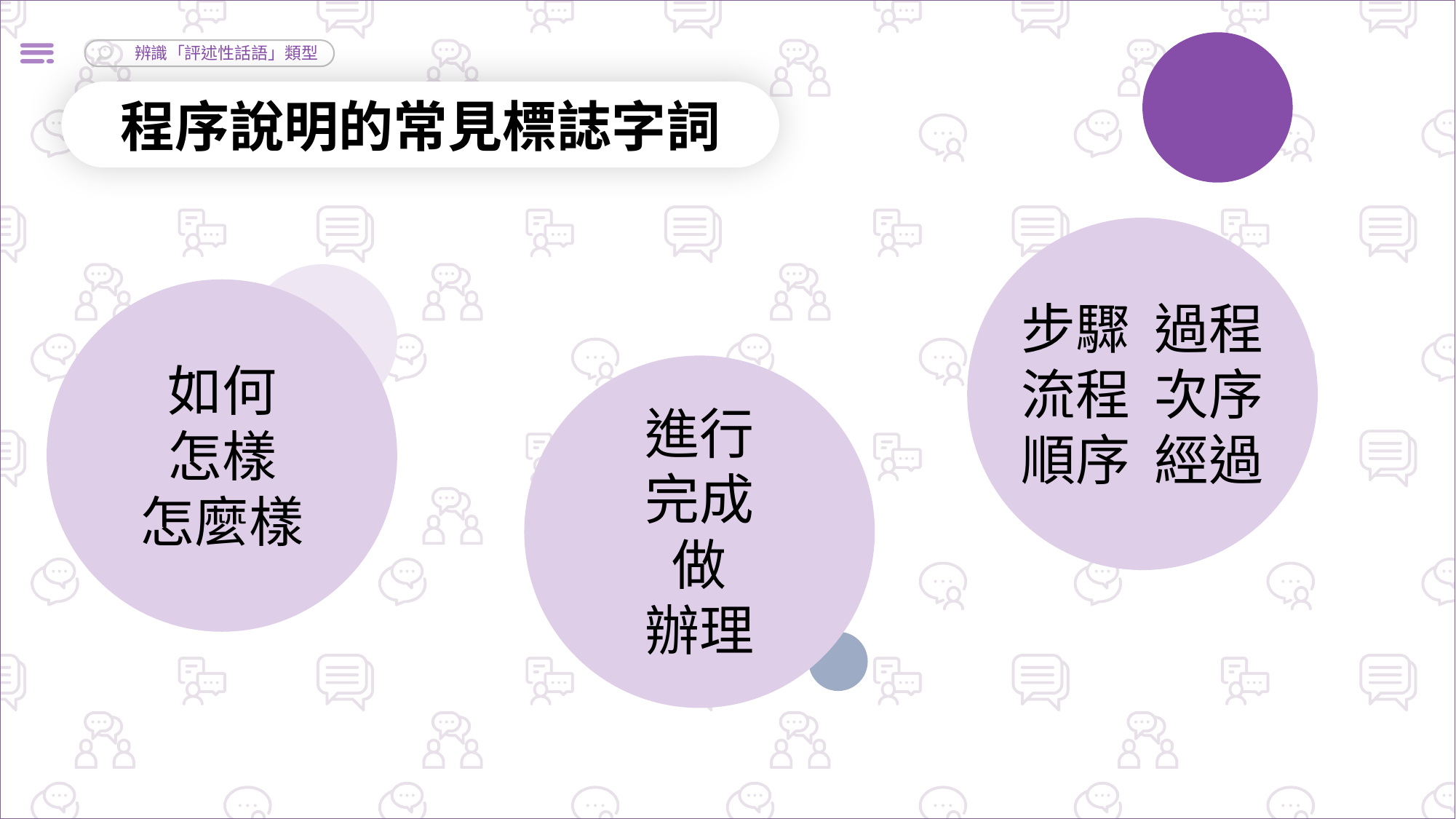

程序說明的常見標誌字詞

步驟  過程
流程  次序
順序  經過

如何
怎樣
怎麼樣

進行
完成
做
辦理